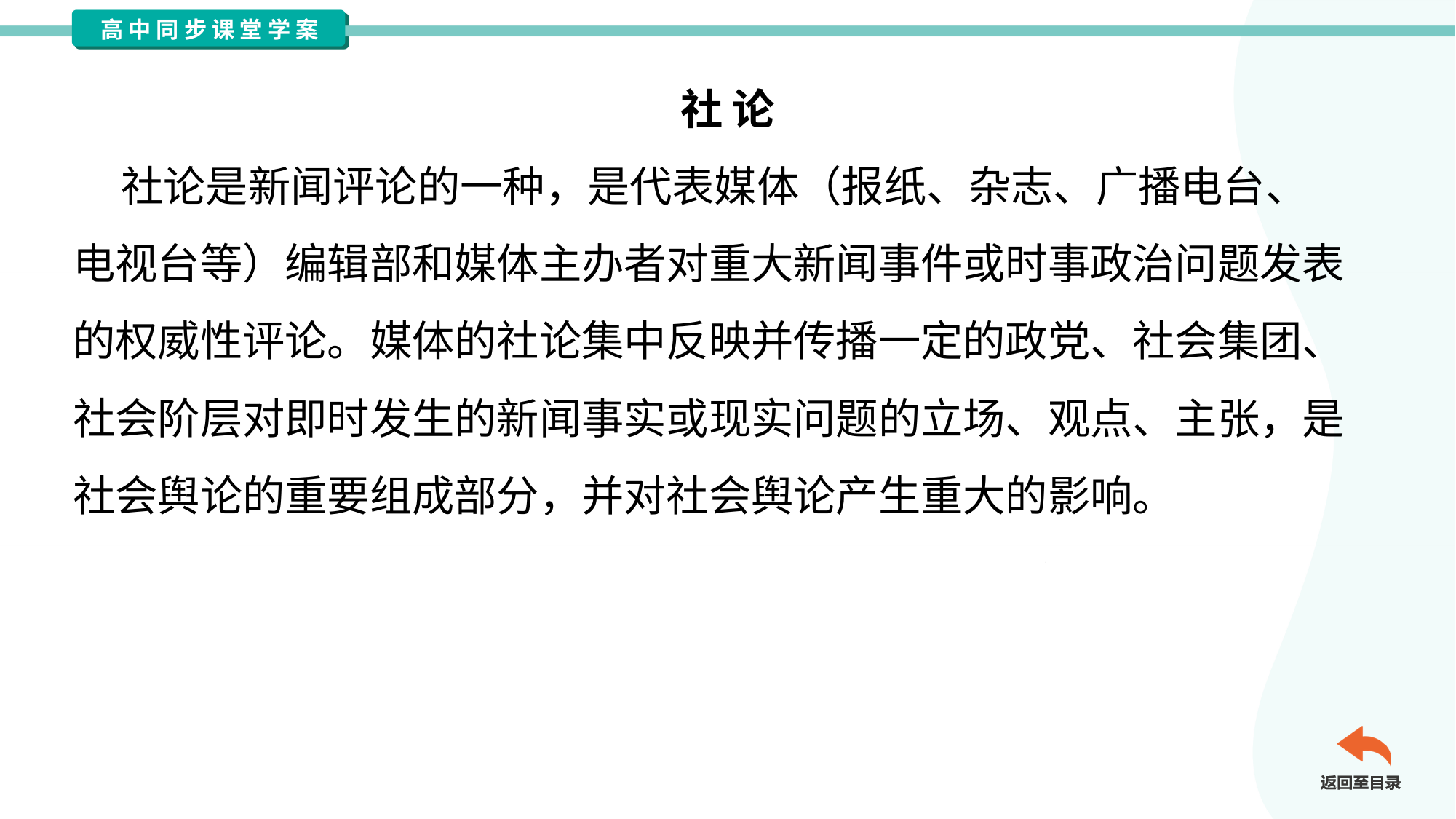

社 论
    社论是新闻评论的一种，是代表媒体（报纸、杂志、广播电台、
电视台等）编辑部和媒体主办者对重大新闻事件或时事政治问题发表
的权威性评论。媒体的社论集中反映并传播一定的政党、社会集团、
社会阶层对即时发生的新闻事实或现实问题的立场、观点、主张，是
社会舆论的重要组成部分，并对社会舆论产生重大的影响。